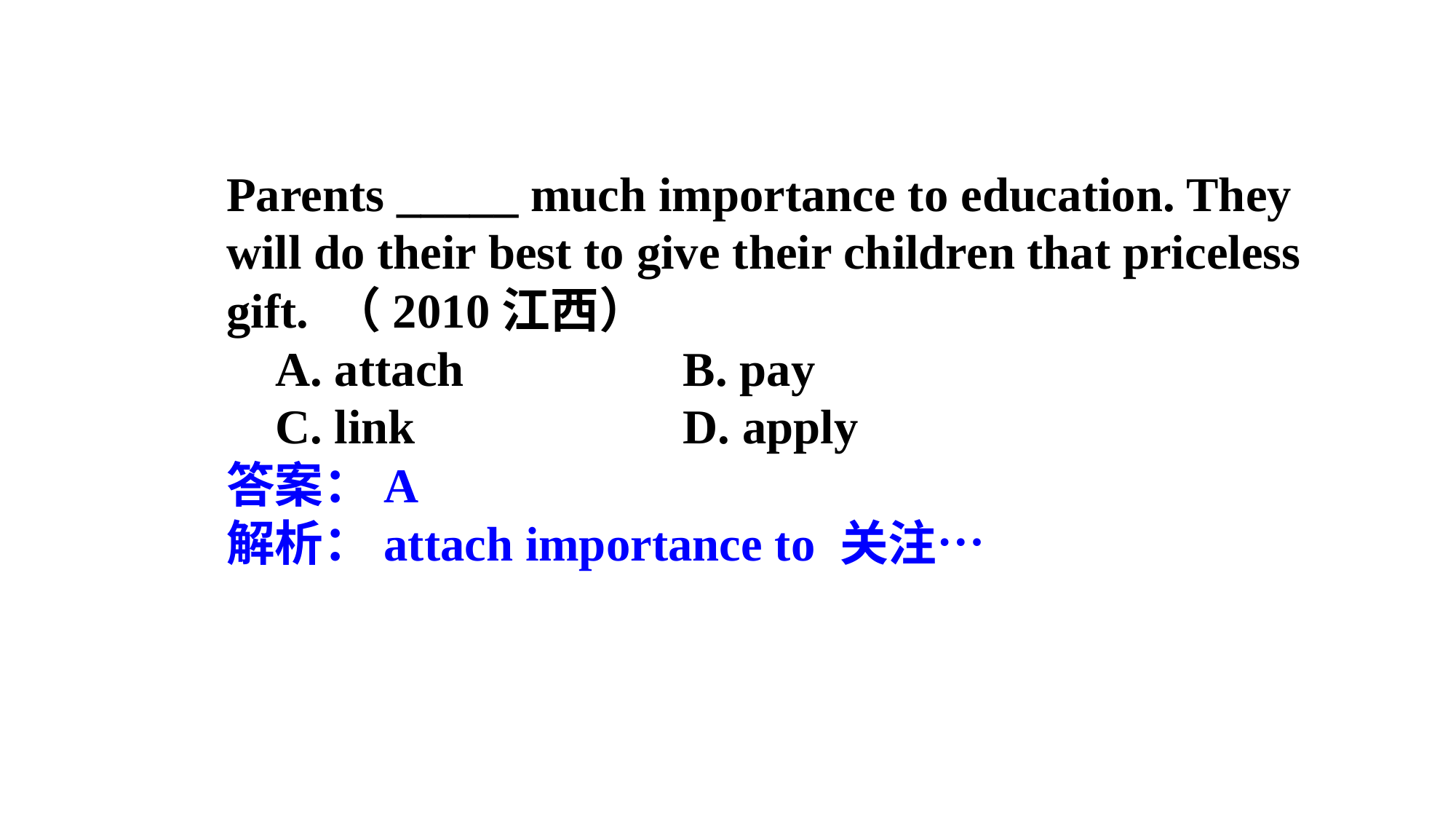

Parents _____ much importance to education. They will do their best to give their children that priceless gift. （2010江西）
    A. attach                  B. pay
    C. link                      D. apply
答案：A
解析：attach importance to 关注…